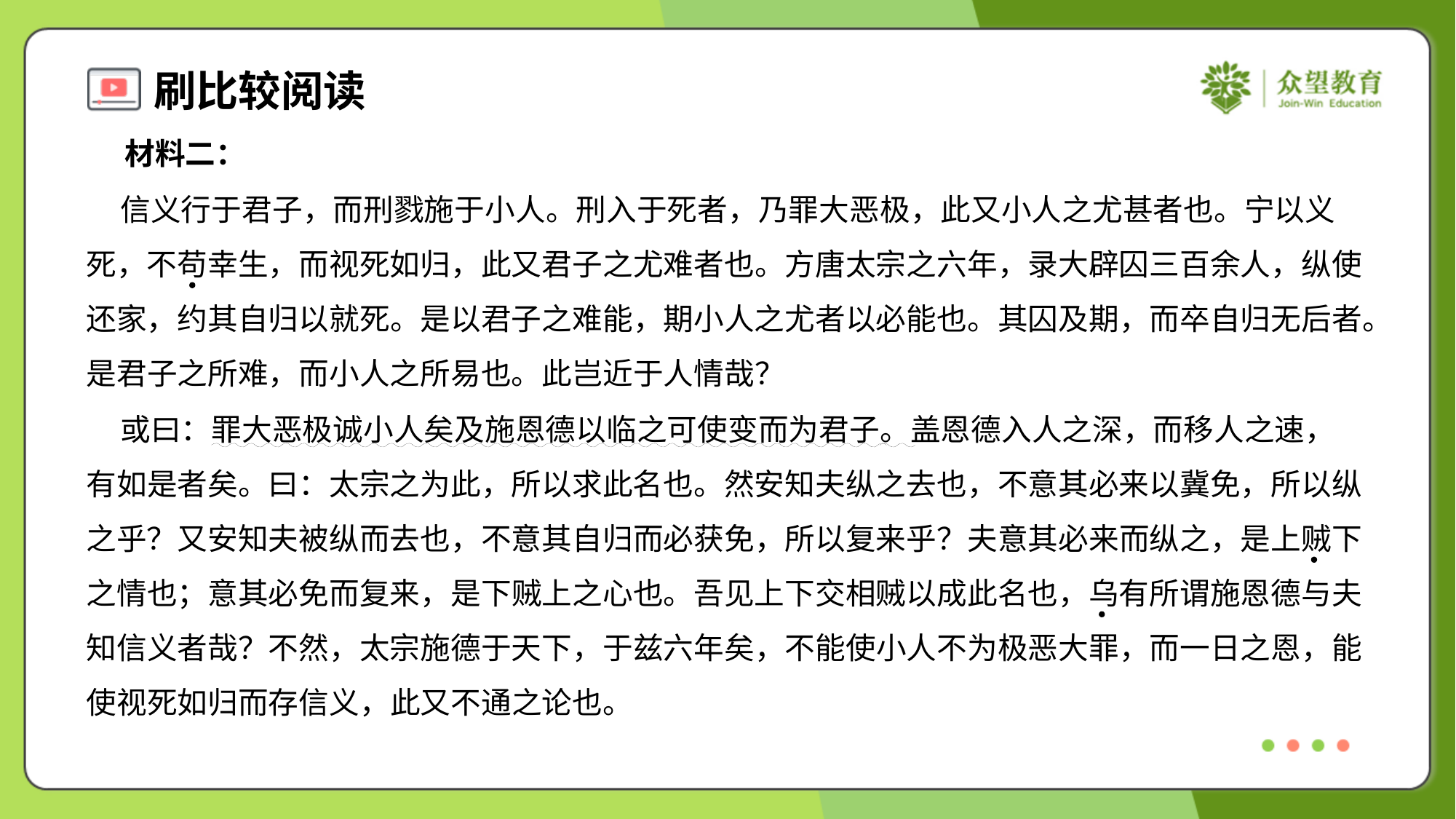

材料二：
    信义行于君子，而刑戮施于小人。刑入于死者，乃罪大恶极，此又小人之尤甚者也。宁以义
死，不苟幸生，而视死如归，此又君子之尤难者也。方唐太宗之六年，录大辟囚三百余人，纵使
还家，约其自归以就死。是以君子之难能，期小人之尤者以必能也。其囚及期，而卒自归无后者。
是君子之所难，而小人之所易也。此岂近于人情哉？
    或曰：罪大恶极诚小人矣及施恩德以临之可使变而为君子。盖恩德入人之深，而移人之速，
有如是者矣。曰：太宗之为此，所以求此名也。然安知夫纵之去也，不意其必来以冀免，所以纵
之乎？又安知夫被纵而去也，不意其自归而必获免，所以复来乎？夫意其必来而纵之，是上贼下
之情也；意其必免而复来，是下贼上之心也。吾见上下交相贼以成此名也，乌有所谓施恩德与夫
知信义者哉？不然，太宗施德于天下，于兹六年矣，不能使小人不为极恶大罪，而一日之恩，能
使视死如归而存信义，此又不通之论也。